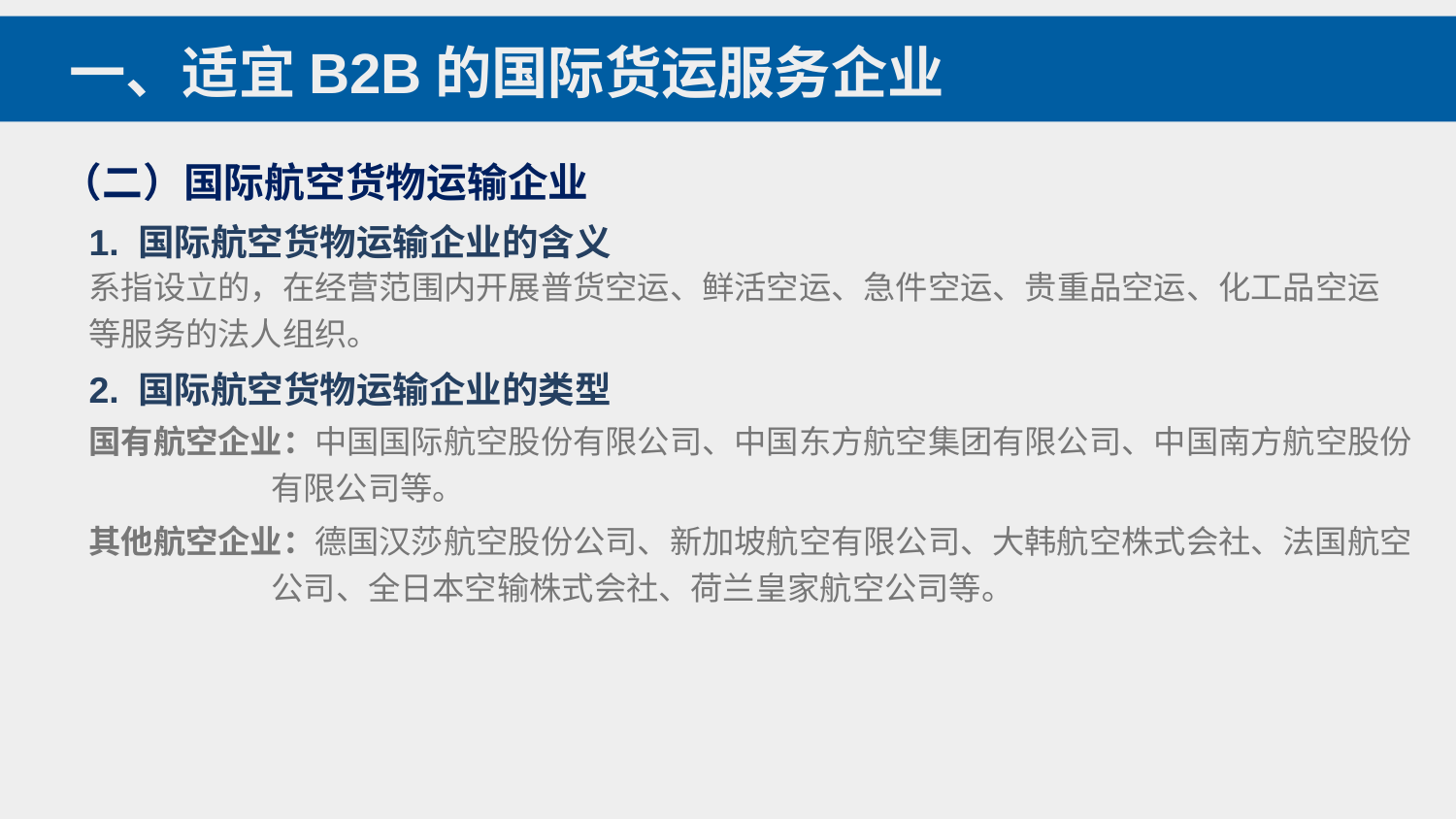

一、适宜B2B的国际货运服务企业
（二）国际航空货物运输企业
1. 国际航空货物运输企业的含义
系指设立的，在经营范围内开展普货空运、鲜活空运、急件空运、贵重品空运、化工品空运等服务的法人组织。
2. 国际航空货物运输企业的类型
国有航空企业：中国国际航空股份有限公司、中国东方航空集团有限公司、中国南方航空股份
                        有限公司等。
其他航空企业：德国汉莎航空股份公司、新加坡航空有限公司、大韩航空株式会社、法国航空
                        公司、全日本空输株式会社、荷兰皇家航空公司等。